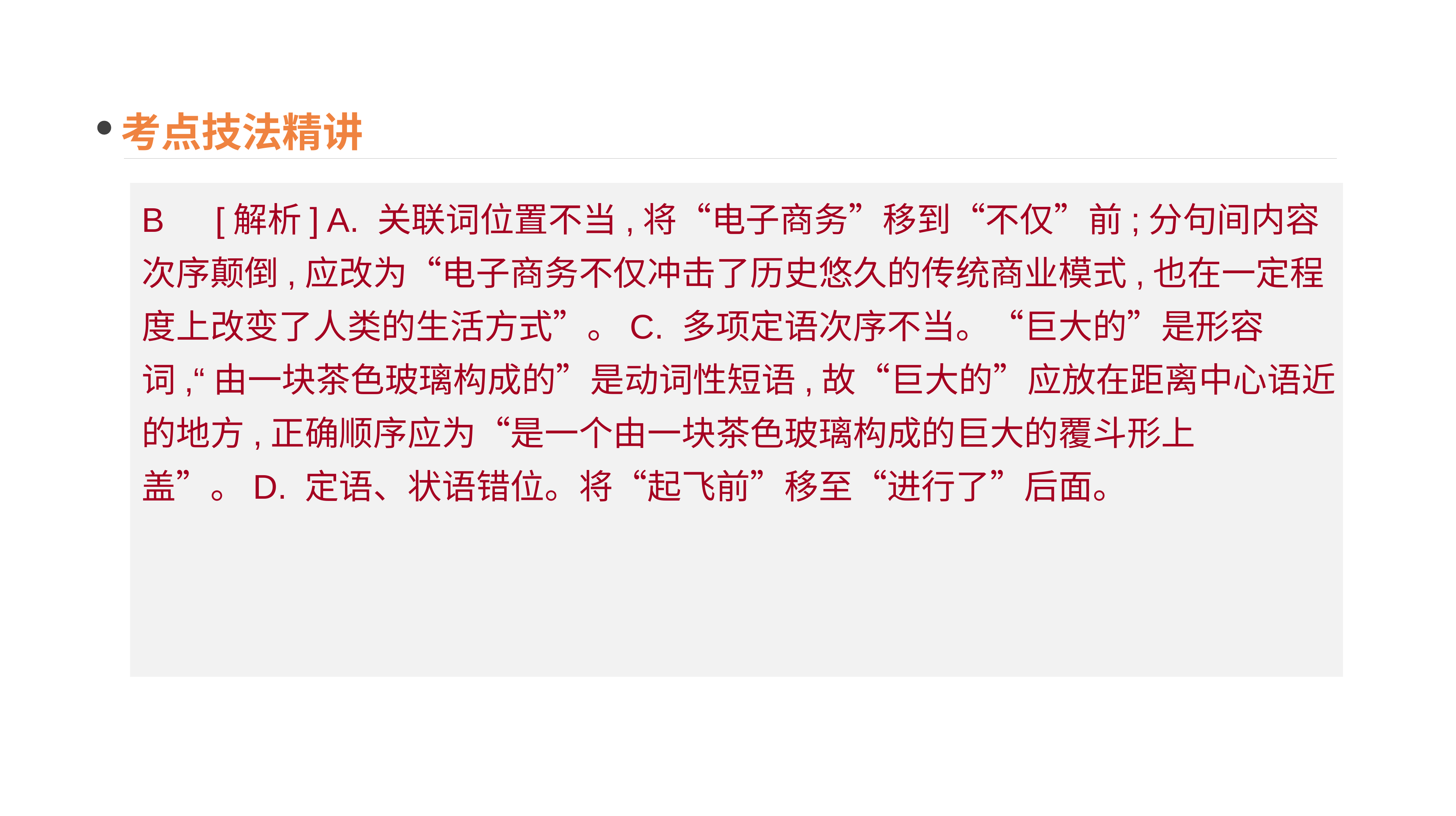

考点技法精讲

B　[解析] A. 关联词位置不当,将“电子商务”移到“不仅”前;分句间内容次序颠倒,应改为“电子商务不仅冲击了历史悠久的传统商业模式,也在一定程度上改变了人类的生活方式”。C. 多项定语次序不当。“巨大的”是形容词,“由一块茶色玻璃构成的”是动词性短语,故“巨大的”应放在距离中心语近的地方,正确顺序应为“是一个由一块茶色玻璃构成的巨大的覆斗形上盖”。D. 定语、状语错位。将“起飞前”移至“进行了”后面。